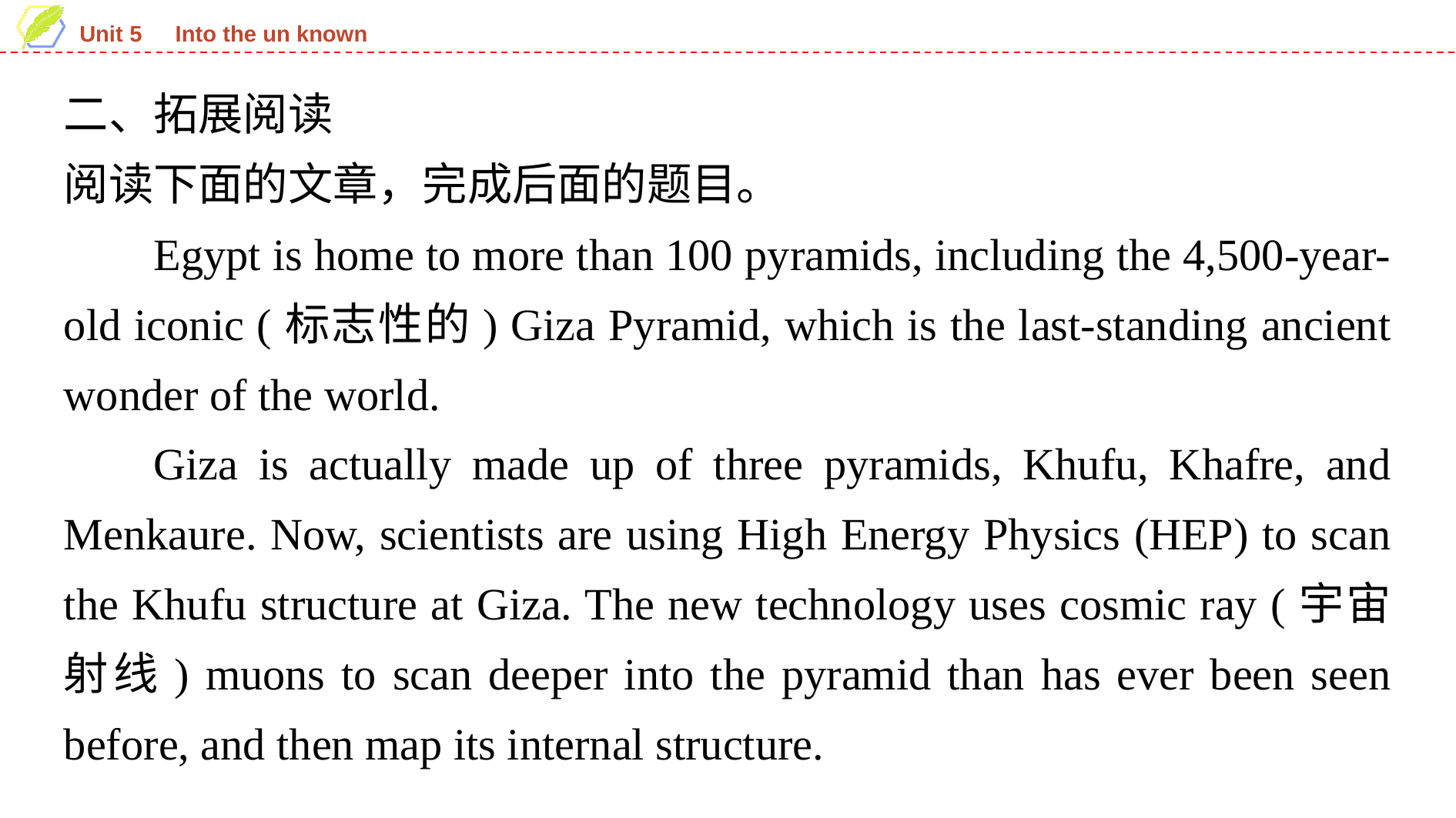

二、拓展阅读
阅读下面的文章，完成后面的题目。
Egypt is home to more than 100 pyramids, including the 4,500-year-old iconic (标志性的) Giza Pyramid, which is the last-standing ancient wonder of the world.
Giza is actually made up of three pyramids, Khufu, Khafre, and Menkaure. Now, scientists are using High Energy Physics (HEP) to scan the Khufu structure at Giza. The new technology uses cosmic ray (宇宙射线) muons to scan deeper into the pyramid than has ever been seen before, and then map its internal structure.